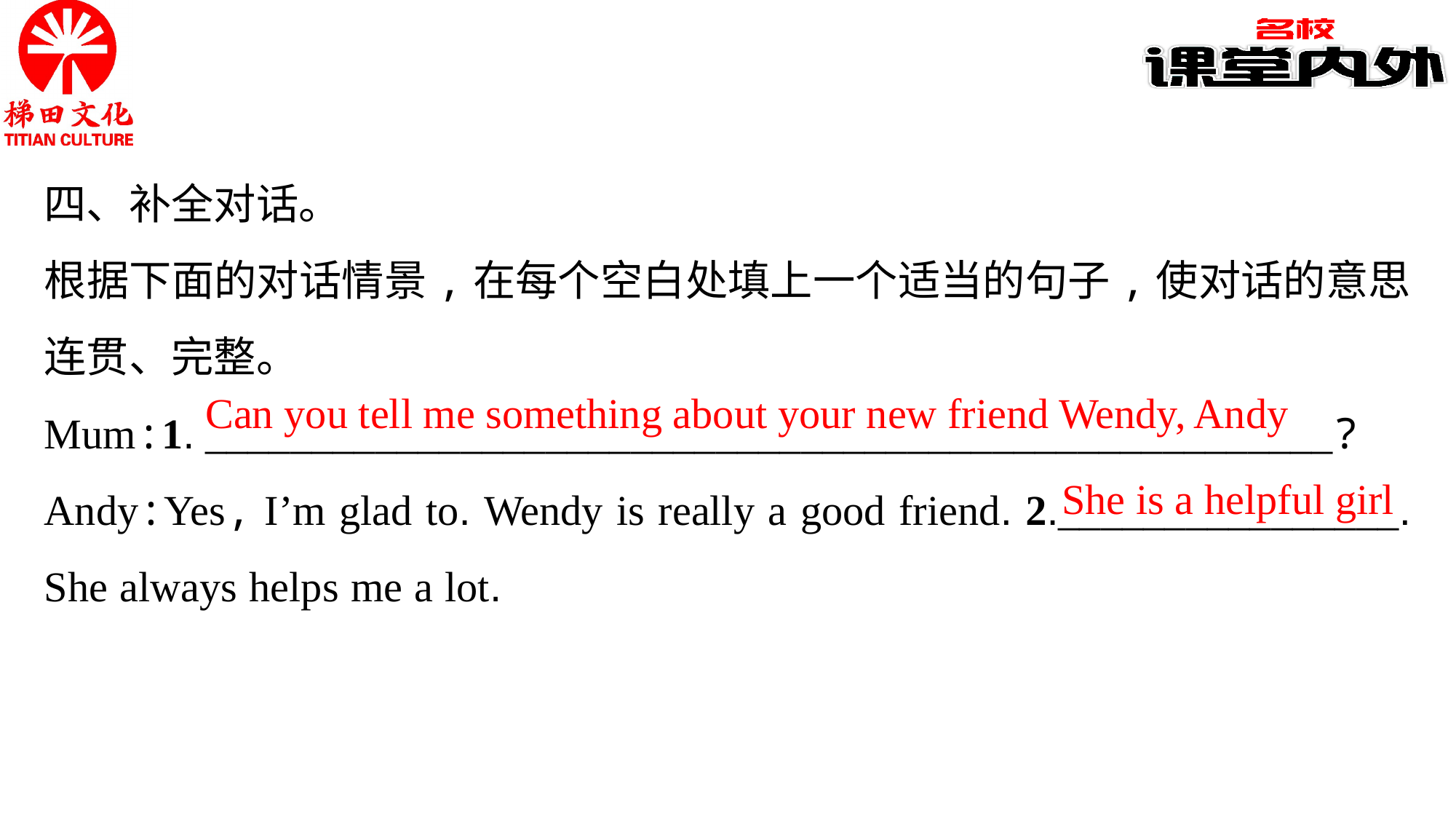

四、补全对话。
根据下面的对话情景,在每个空白处填上一个适当的句子,使对话的意思连贯、完整。
Mum:1. _____________________________________________________?
Andy:Yes, I’m glad to. Wendy is really a good friend. 2.________________. She always helps me a lot.
Can you tell me something about your new friend Wendy, Andy
She is a helpful girl